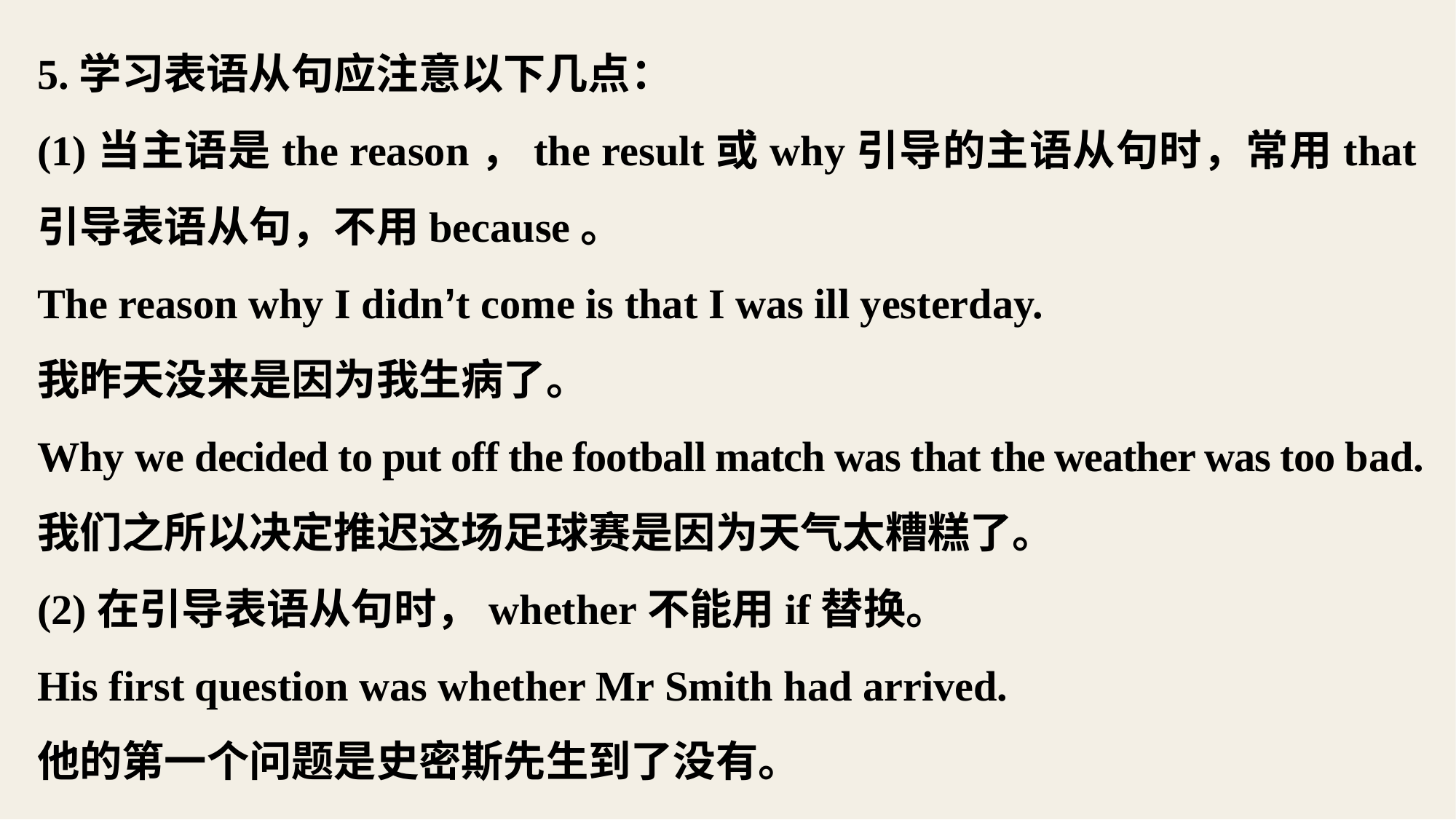

5.学习表语从句应注意以下几点：
(1)当主语是the reason，the result或why引导的主语从句时，常用that引导表语从句，不用because。
The reason why I didn’t come is that I was ill yesterday.
我昨天没来是因为我生病了。
Why we decided to put off the football match was that the weather was too bad.
我们之所以决定推迟这场足球赛是因为天气太糟糕了。
(2)在引导表语从句时，whether不能用if替换。
His first question was whether Mr Smith had arrived.
他的第一个问题是史密斯先生到了没有。